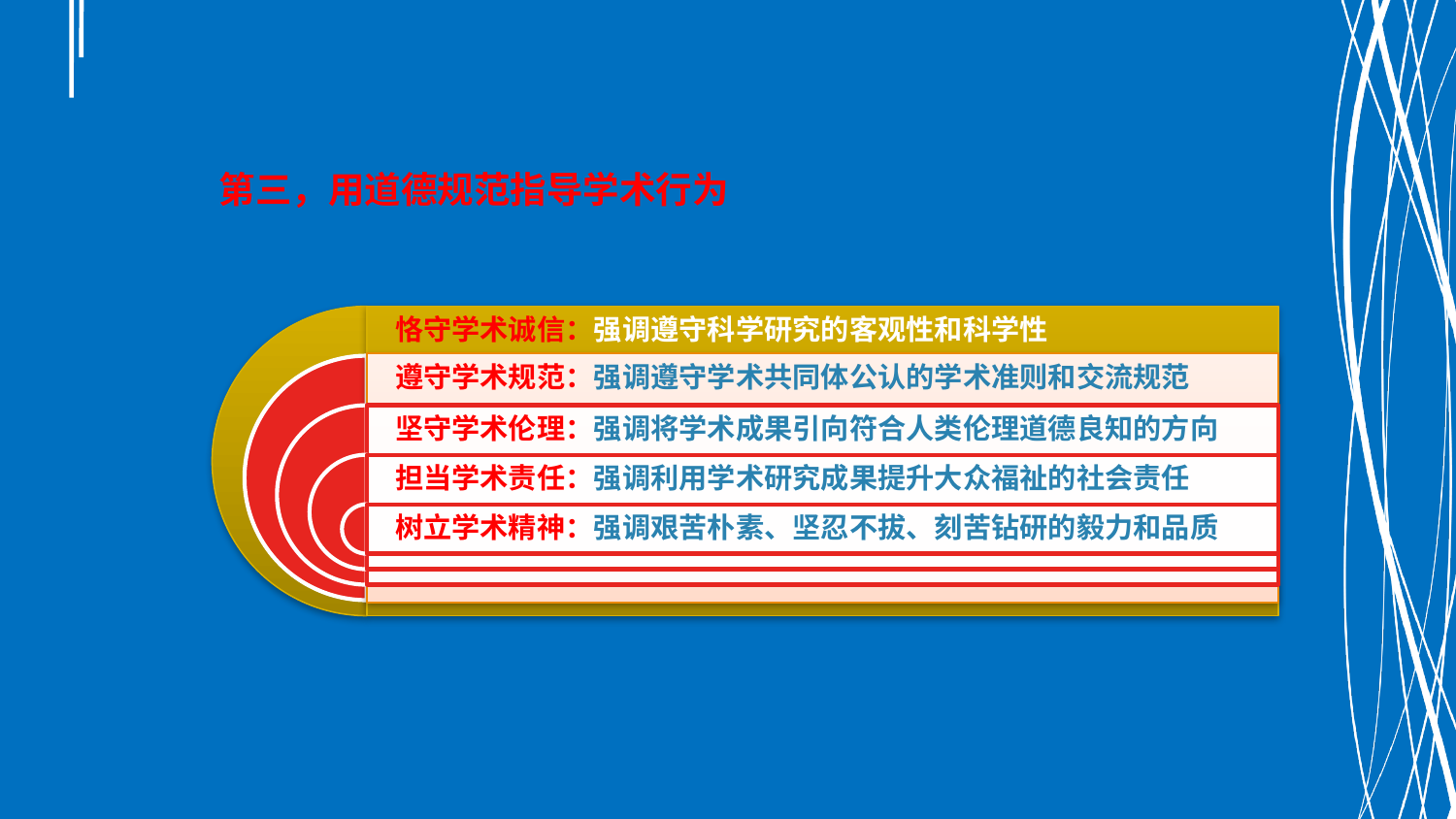

# 第三，用道德规范指导学术行为 。
  恪守学术诚信：强调遵守科学研究的客观性和科学性
  遵守学术规范：强调遵守学术共同体公认的学术准则和交流规范
  坚守学术伦理：强调将学术成果引向符合人类伦理道德良知的方向
  担当学术责任：强调利用学术研究成果提升大众福祉的社会责任
  树立学术精神：强调艰苦朴素、坚忍不拔、刻苦钻研的毅力和品质